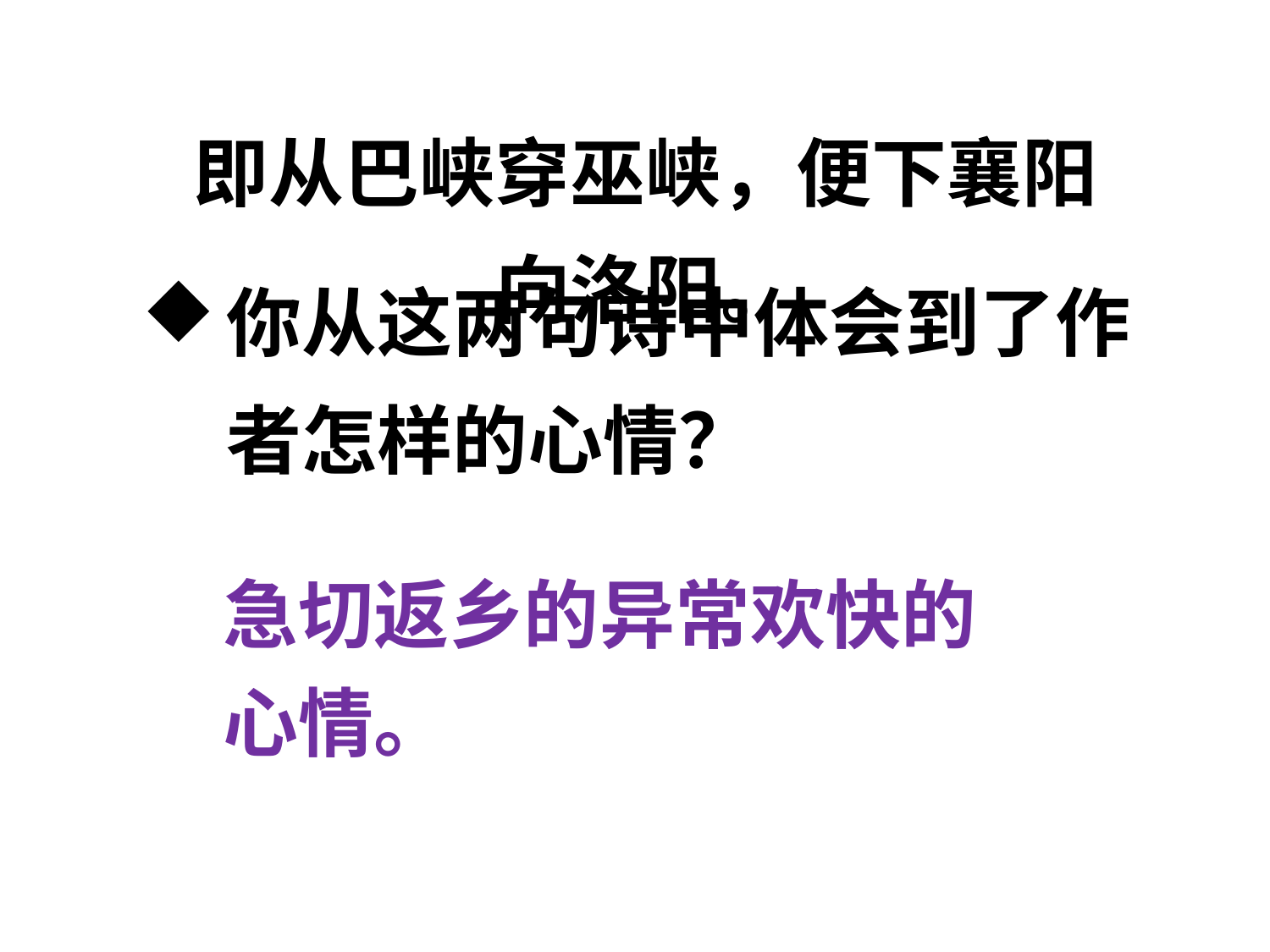

即从巴峡穿巫峡，便下襄阳向洛阳。
你从这两句诗中体会到了作者怎样的心情？
急切返乡的异常欢快的心情。